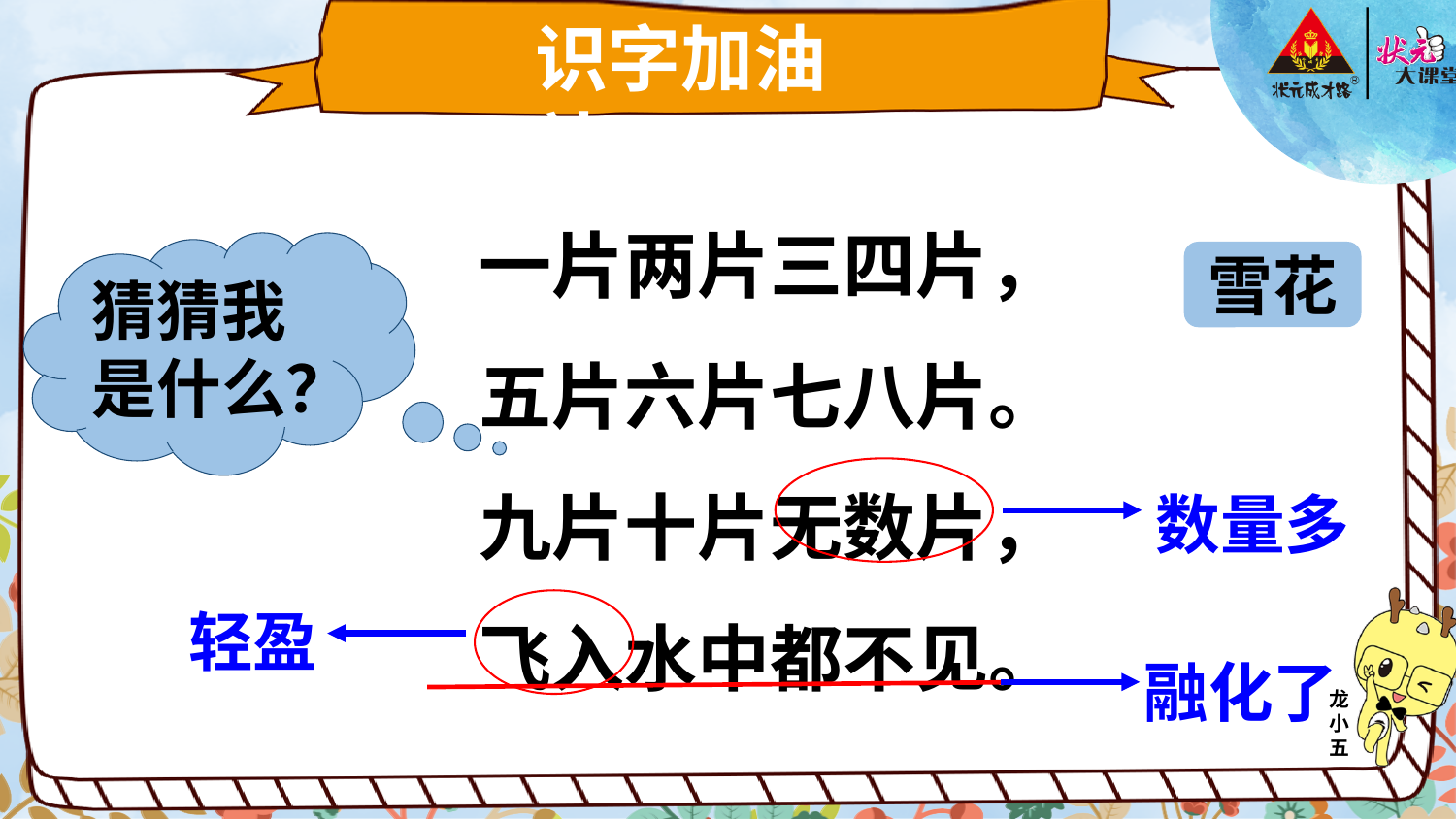

识字加油站

一片两片三四片，五片六片七八片。九片十片无数片，飞入水中都不见。
猜猜我是什么？
雪花
数量多

轻盈

融化了